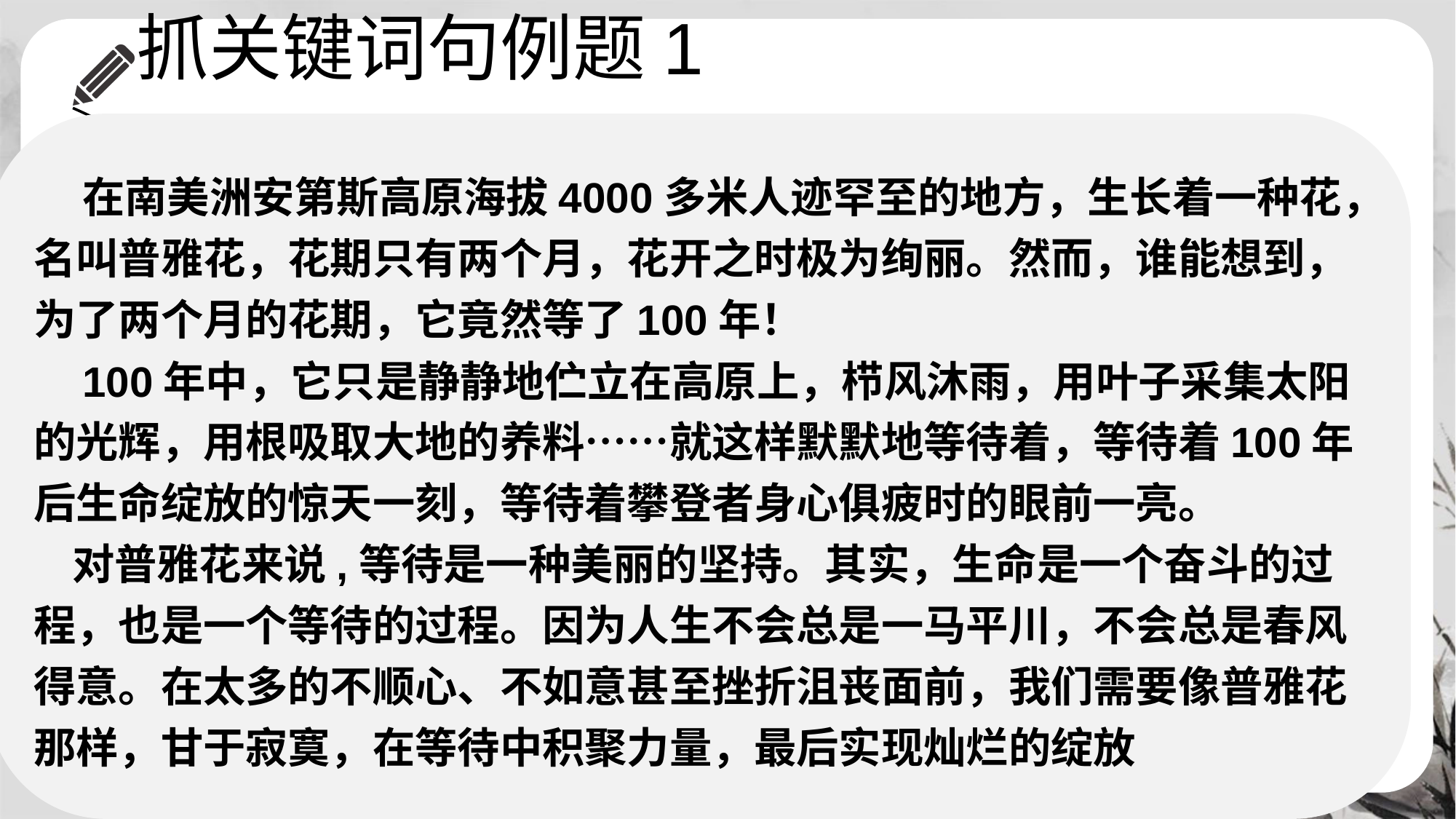

# 抓关键词句例题1
    在南美洲安第斯高原海拔4000多米人迹罕至的地方，生长着一种花，名叫普雅花，花期只有两个月，花开之时极为绚丽。然而，谁能想到，为了两个月的花期，它竟然等了100年！
    100年中，它只是静静地伫立在高原上，栉风沐雨，用叶子采集太阳的光辉，用根吸取大地的养料……就这样默默地等待着，等待着100年后生命绽放的惊天一刻，等待着攀登者身心俱疲时的眼前一亮。
    对普雅花来说,等待是一种美丽的坚持。其实，生命是一个奋斗的过程，也是一个等待的过程。因为人生不会总是一马平川，不会总是春风得意。在太多的不顺心、不如意甚至挫折沮丧面前，我们需要像普雅花那样，甘于寂寞，在等待中积聚力量，最后实现灿烂的绽放